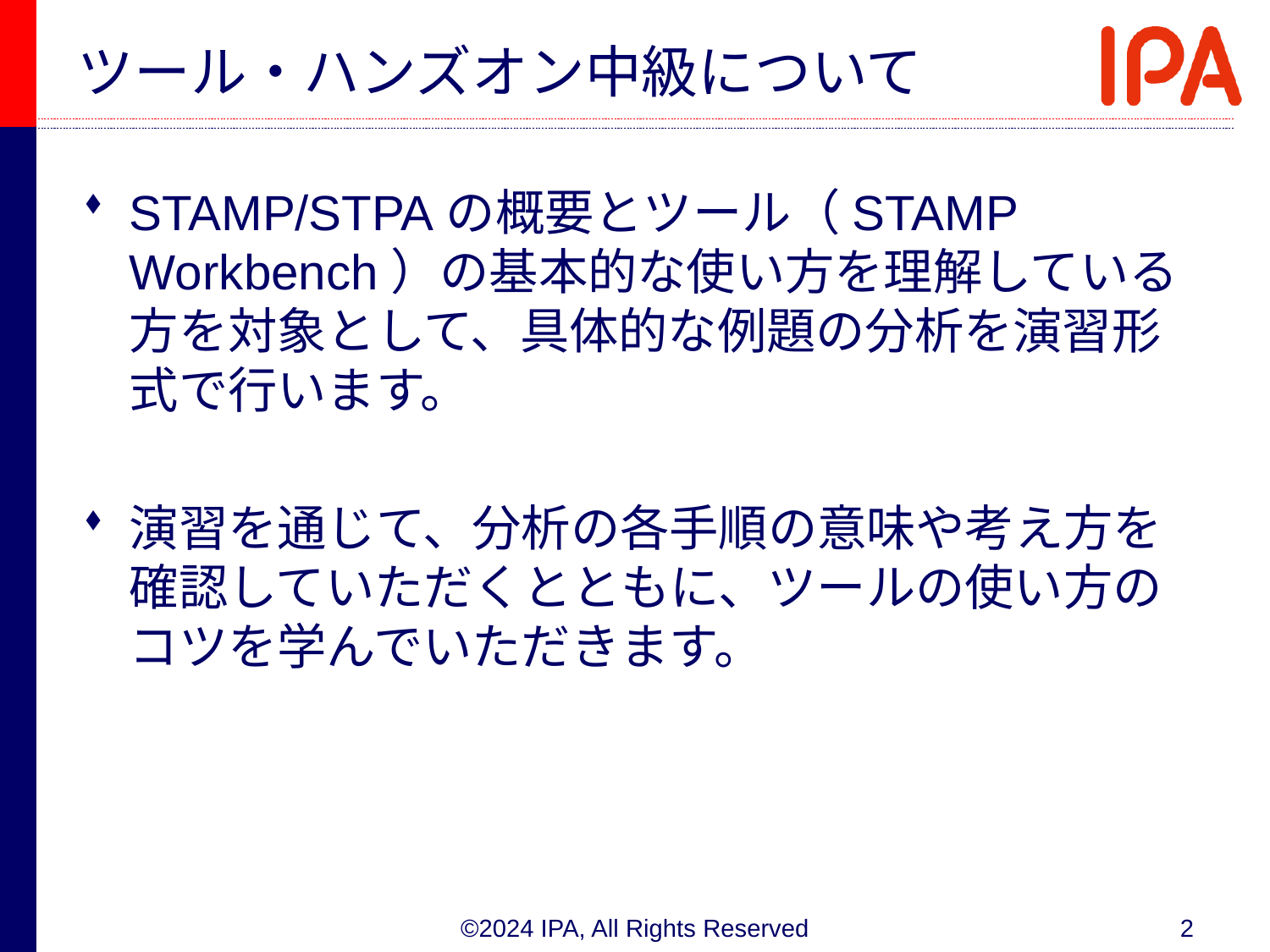

# ツール・ハンズオン中級について
STAMP/STPAの概要とツール（STAMP Workbench）の基本的な使い方を理解している方を対象として、具体的な例題の分析を演習形式で行います。

演習を通じて、分析の各手順の意味や考え方を確認していただくとともに、ツールの使い方のコツを学んでいただきます。
©2024 IPA, All Rights Reserved
2